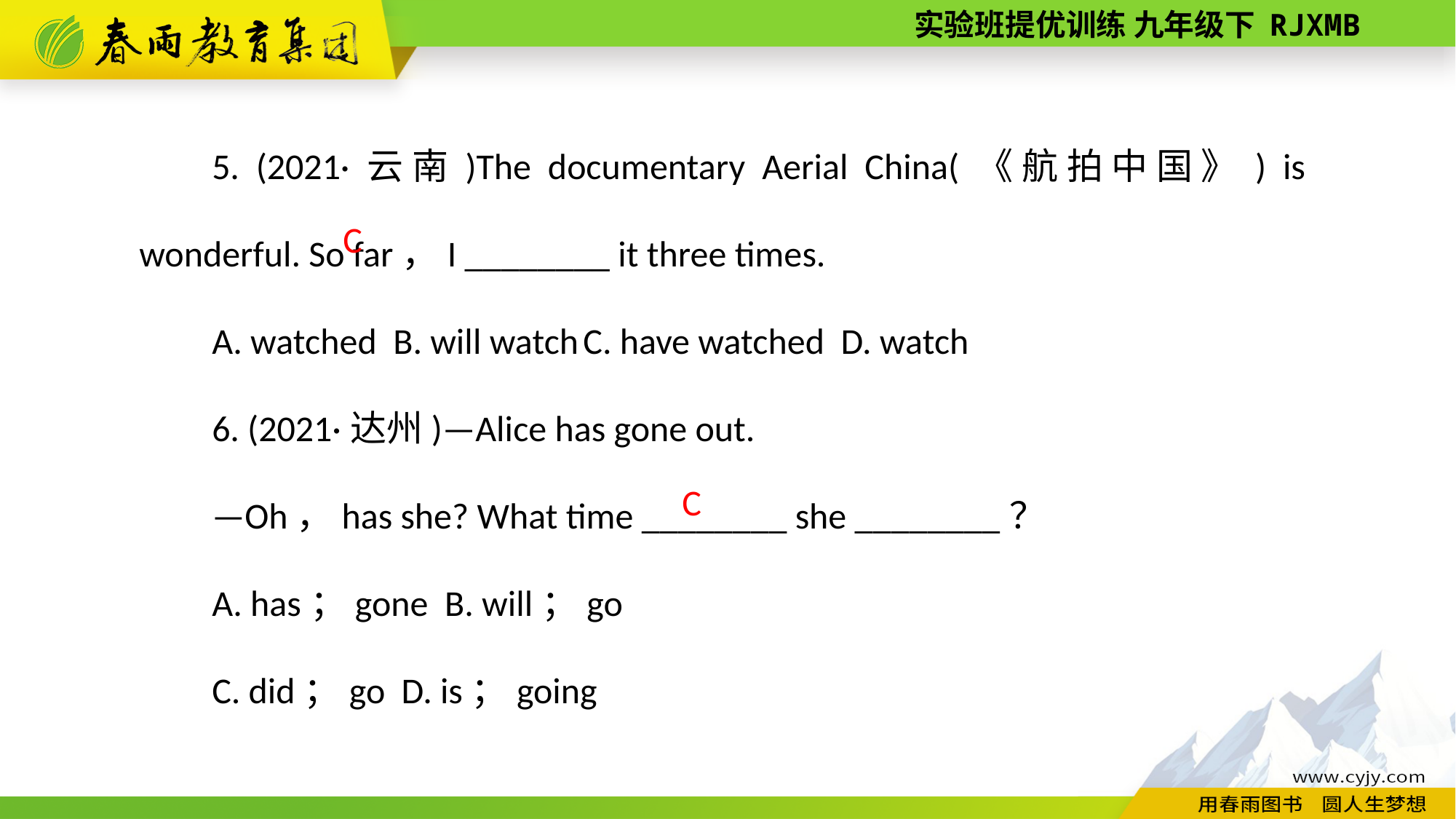

5. (2021·云南)The documentary Aerial China(《航拍中国》) is wonderful. So far，I ________ it three times.
A. watched  B. will watch C. have watched  D. watch
6. (2021·达州)—Alice has gone out.
—Oh，has she? What time ________ she ________？
A. has；gone  B. will；go
C. did；go  D. is；going
C
 C